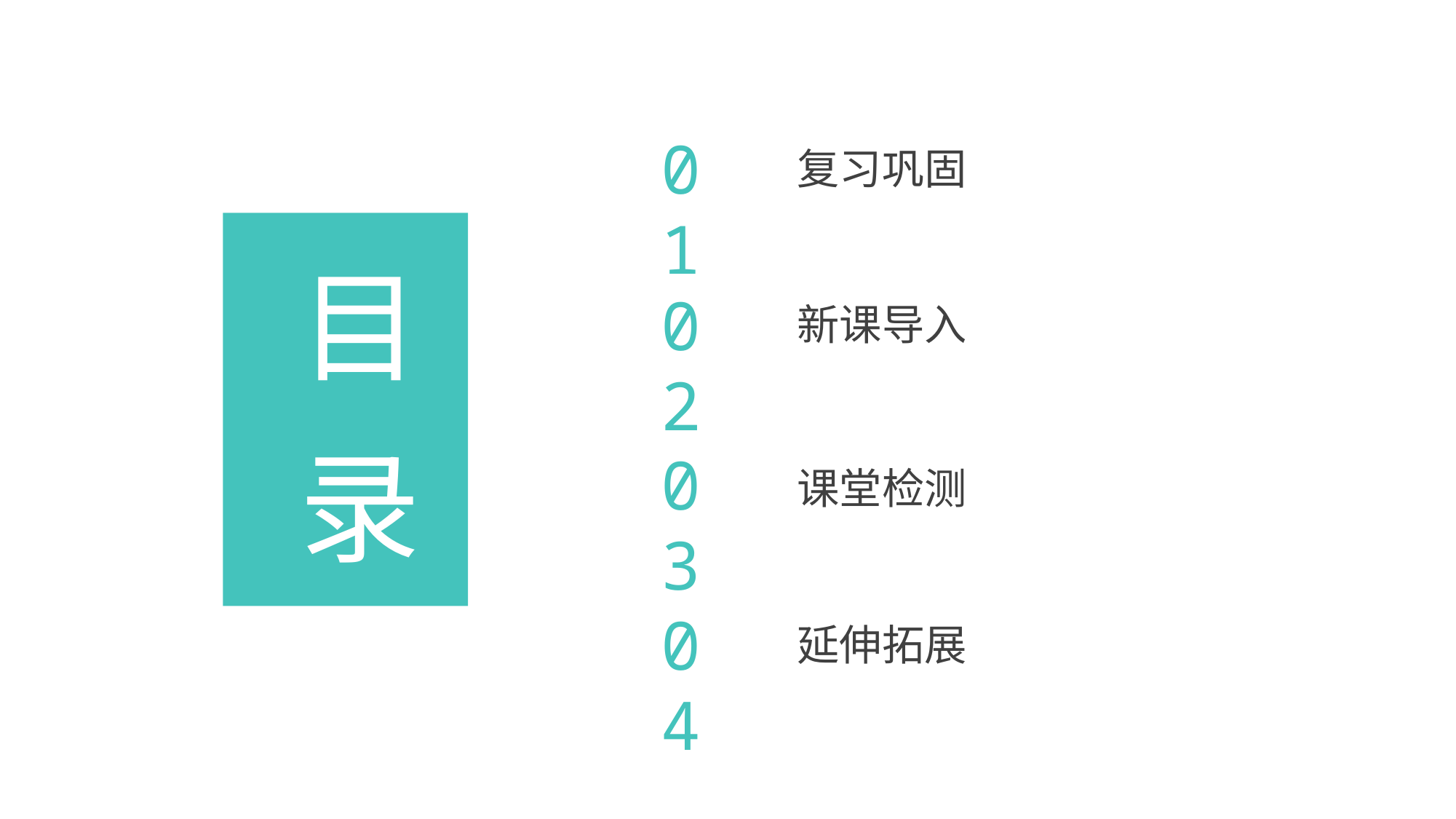

01
复习巩固

目
02
新课导入
录
03
课堂检测
04
延伸拓展